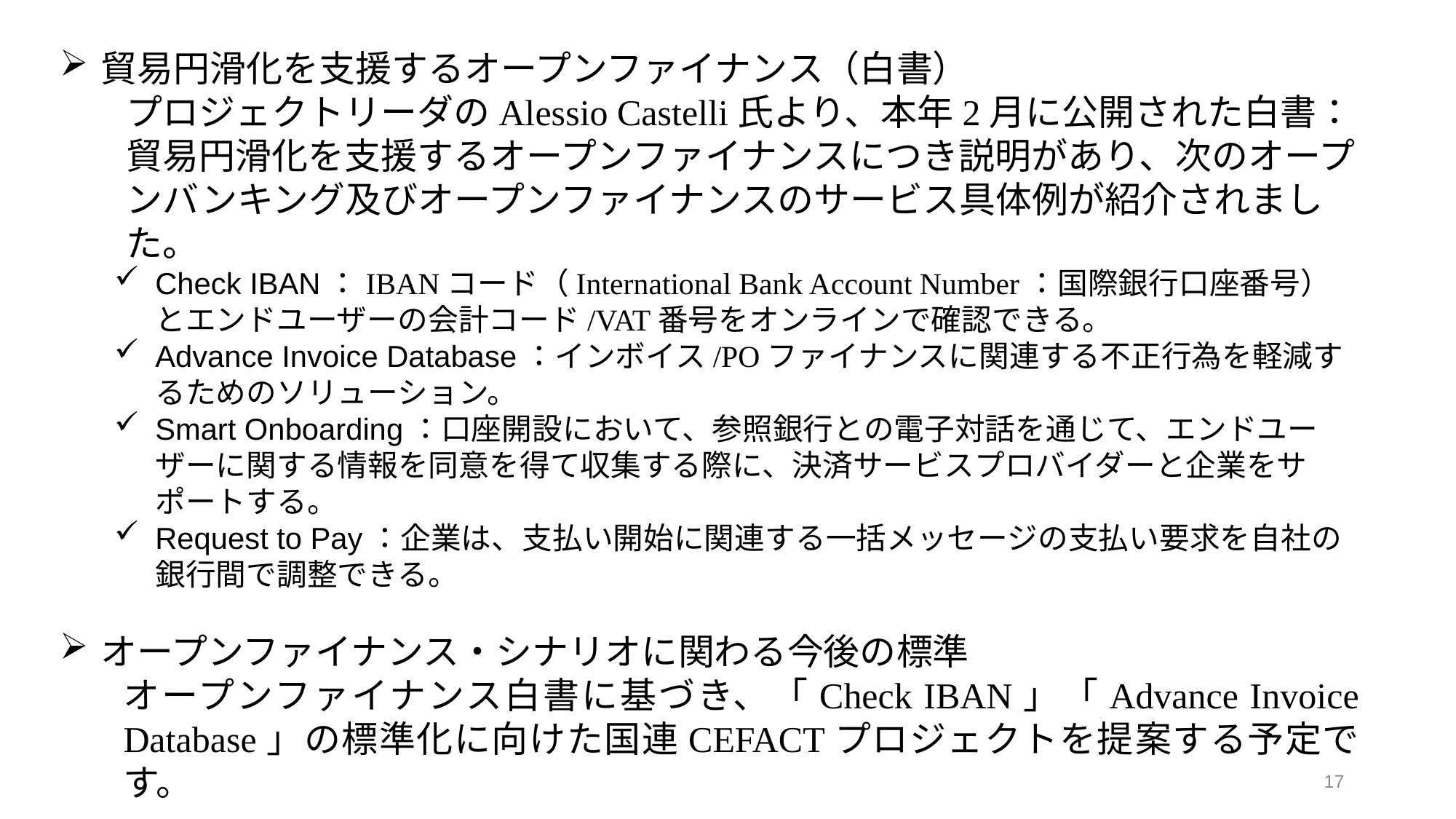

貿易円滑化を支援するオープンファイナンス（白書）
プロジェクトリーダのAlessio Castelli氏より、本年2月に公開された白書：貿易円滑化を支援するオープンファイナンスにつき説明があり、次のオープンバンキング及びオープンファイナンスのサービス具体例が紹介されました。
Check IBAN：IBANコード（International Bank Account Number：国際銀行口座番号）とエンドユーザーの会計コード/VAT番号をオンラインで確認できる。
Advance Invoice Database：インボイス/POファイナンスに関連する不正行為を軽減するためのソリューション。
Smart Onboarding：口座開設において、参照銀行との電子対話を通じて、エンドユーザーに関する情報を同意を得て収集する際に、決済サービスプロバイダーと企業をサポートする。
Request to Pay：企業は、支払い開始に関連する一括メッセージの支払い要求を自社の銀行間で調整できる。

オープンファイナンス・シナリオに関わる今後の標準
オープンファイナンス白書に基づき、「Check IBAN」「Advance Invoice Database」の標準化に向けた国連CEFACTプロジェクトを提案する予定です。
17